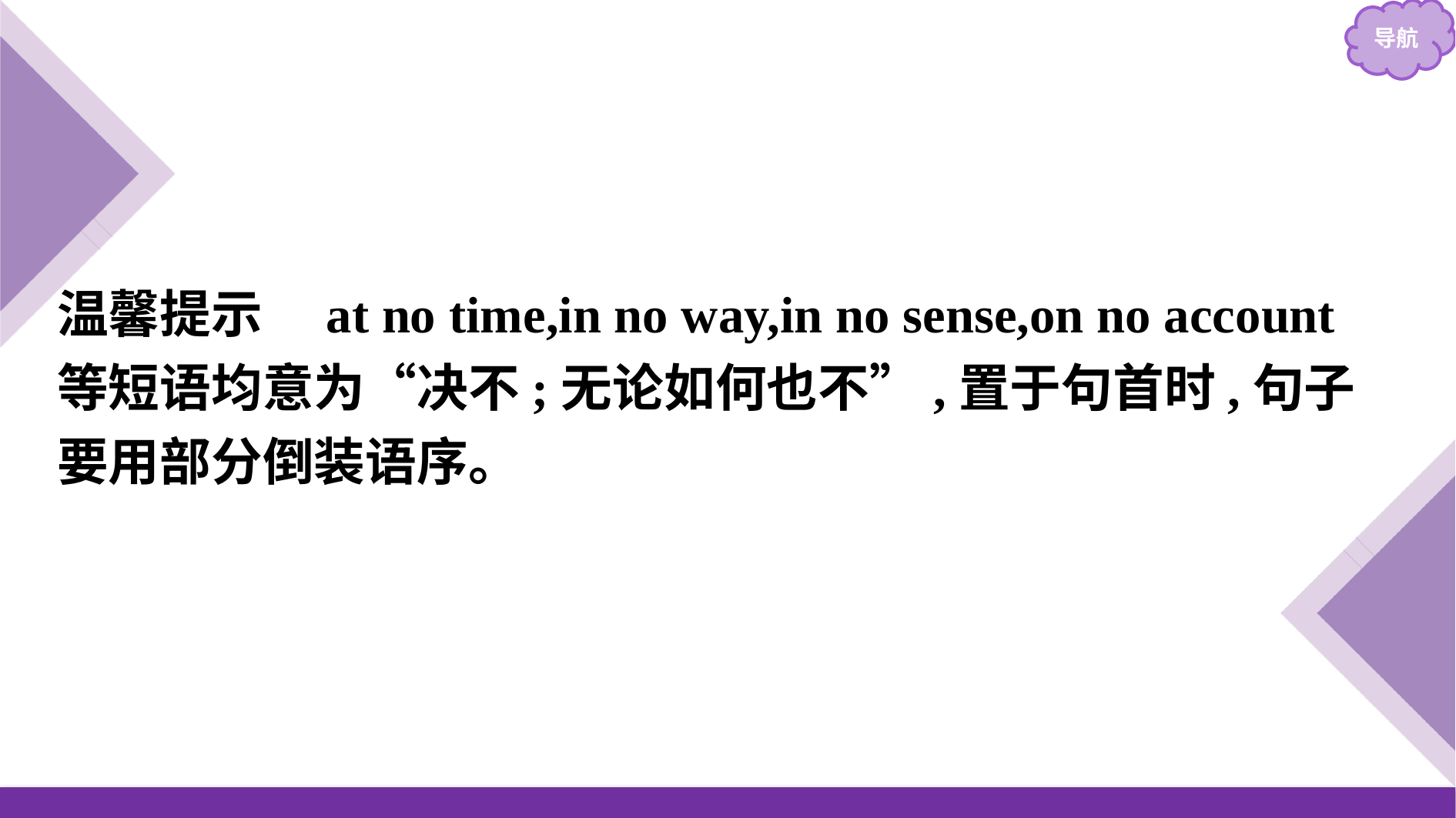

温馨提示　at no time,in no way,in no sense,on no account等短语均意为“决不;无论如何也不”,置于句首时,句子要用部分倒装语序。